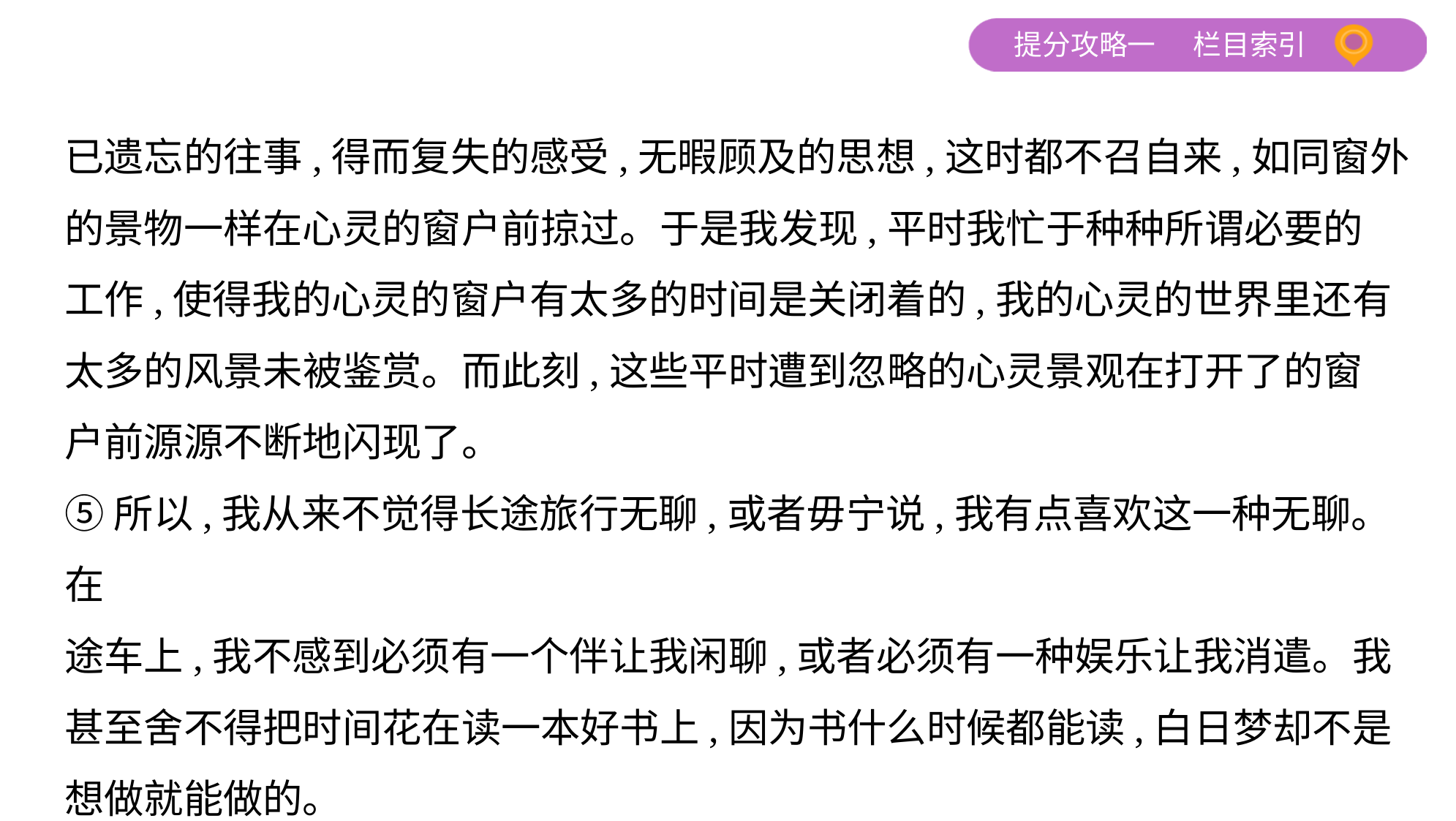

已遗忘的往事,得而复失的感受,无暇顾及的思想,这时都不召自来,如同窗外
的景物一样在心灵的窗户前掠过。于是我发现,平时我忙于种种所谓必要的
工作,使得我的心灵的窗户有太多的时间是关闭着的,我的心灵的世界里还有
太多的风景未被鉴赏。而此刻,这些平时遭到忽略的心灵景观在打开了的窗
户前源源不断地闪现了。
⑤所以,我从来不觉得长途旅行无聊,或者毋宁说,我有点喜欢这一种无聊。在
途车上,我不感到必须有一个伴让我闲聊,或者必须有一种娱乐让我消遣。我
甚至舍不得把时间花在读一本好书上,因为书什么时候都能读,白日梦却不是
想做就能做的。